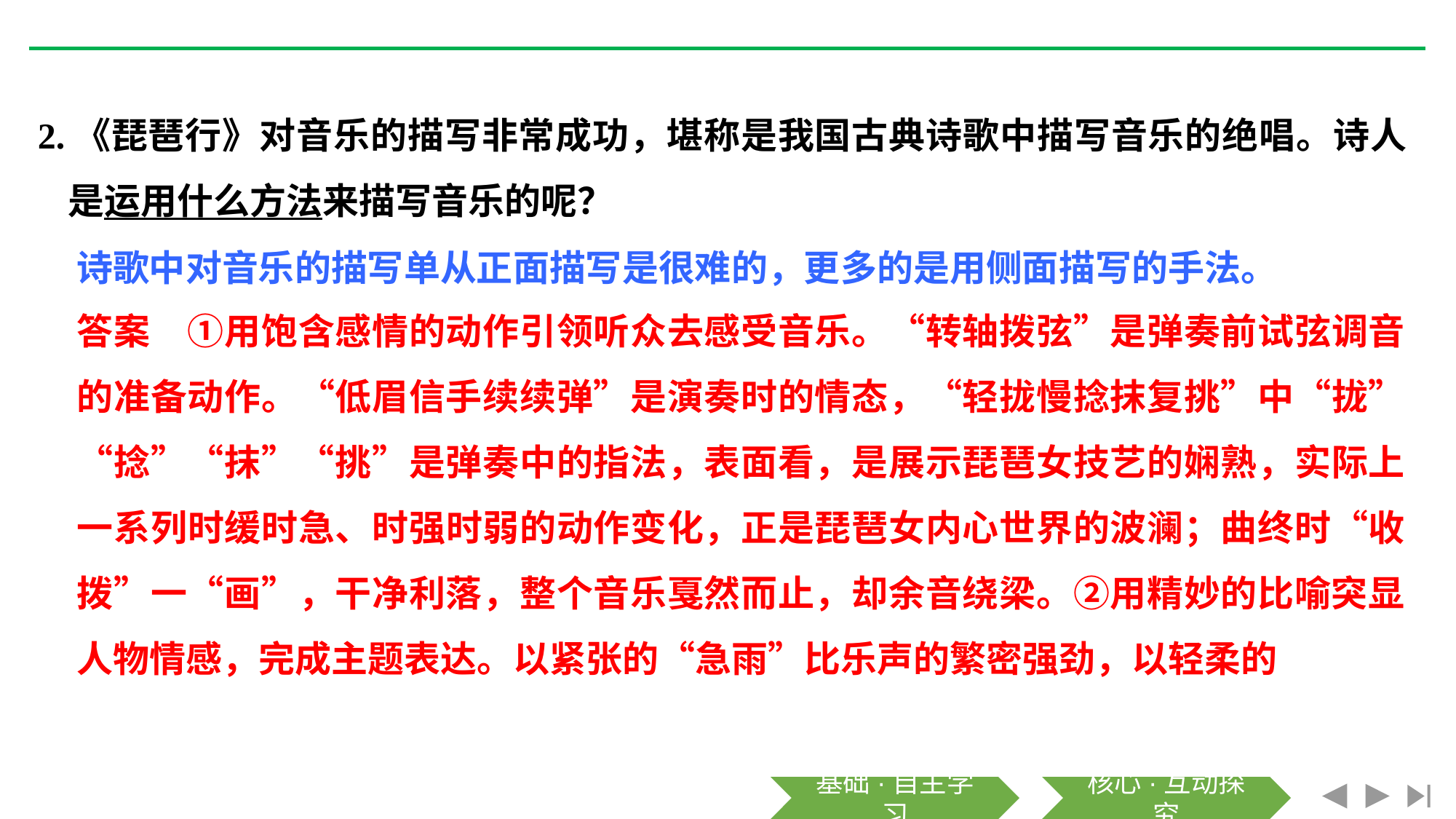

2.《琵琶行》对音乐的描写非常成功，堪称是我国古典诗歌中描写音乐的绝唱。诗人是运用什么方法来描写音乐的呢？
诗歌中对音乐的描写单从正面描写是很难的，更多的是用侧面描写的手法。
答案　①用饱含感情的动作引领听众去感受音乐。“转轴拨弦”是弹奏前试弦调音的准备动作。“低眉信手续续弹”是演奏时的情态，“轻拢慢捻抹复挑”中“拢”“捻”“抹”“挑”是弹奏中的指法，表面看，是展示琵琶女技艺的娴熟，实际上一系列时缓时急、时强时弱的动作变化，正是琵琶女内心世界的波澜；曲终时“收拨”一“画”，干净利落，整个音乐戛然而止，却余音绕梁。②用精妙的比喻突显人物情感，完成主题表达。以紧张的“急雨”比乐声的繁密强劲，以轻柔的